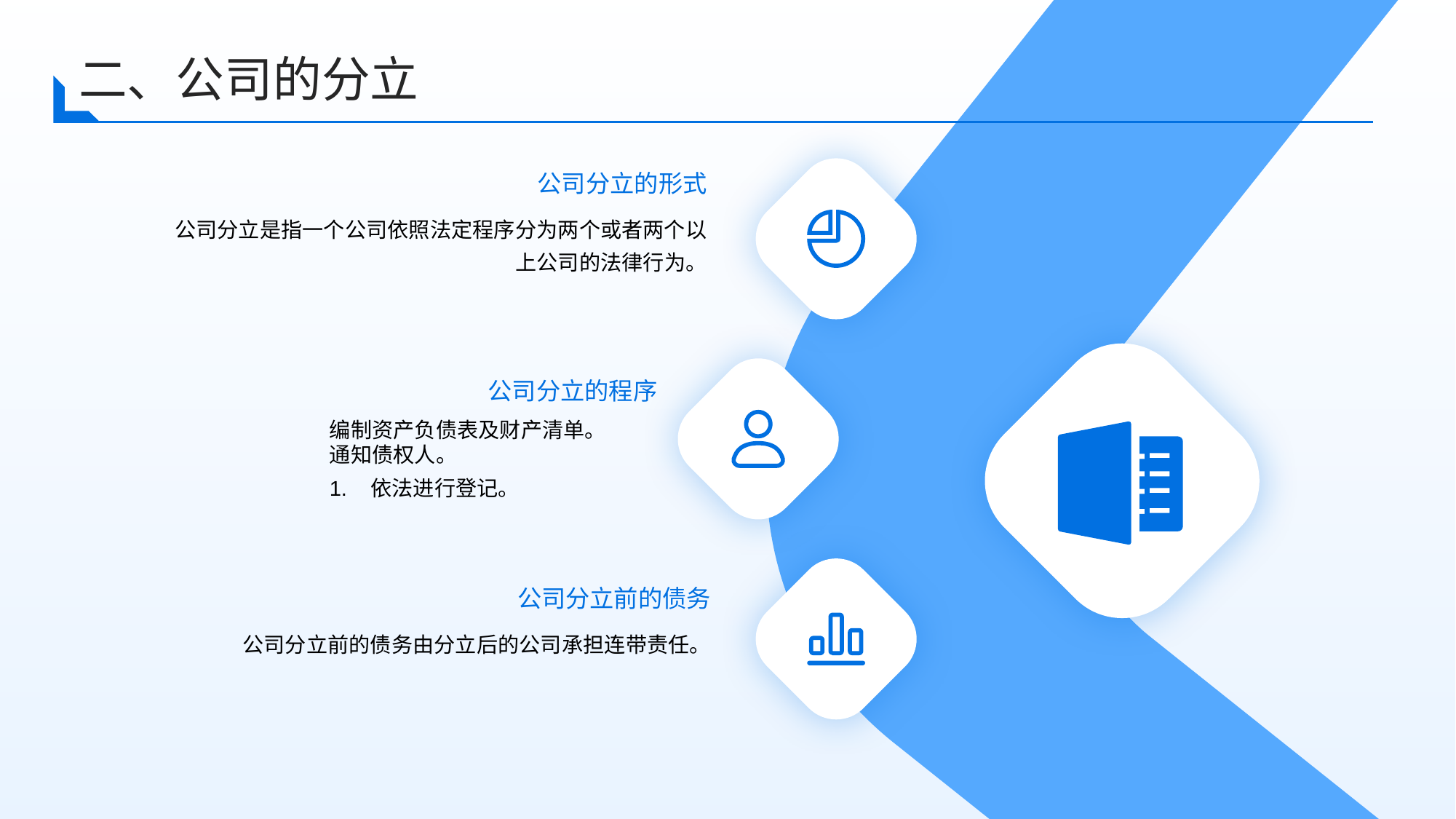

二、公司的分立

公司分立的形式

公司分立是指一个公司依照法定程序分为两个或者两个以上公司的法律行为。

公司分立的程序

编制资产负债表及财产清单。
通知债权人。
依法进行登记。

公司分立前的债务

公司分立前的债务由分立后的公司承担连带责任。